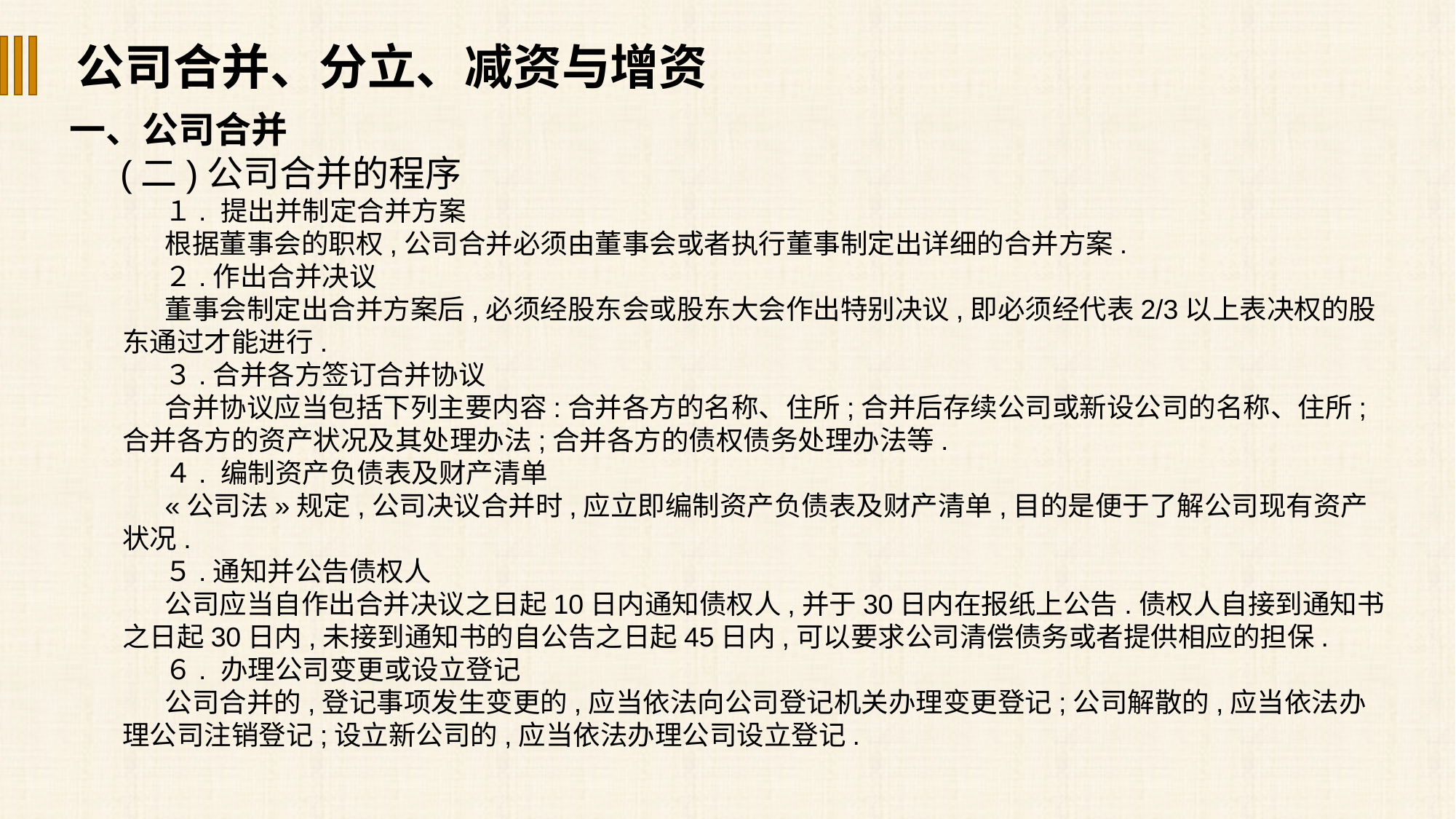

公司合并、分立、减资与增资

一、公司合并
     (二)公司合并的程序
１. 提出并制定合并方案
根据董事会的职权,公司合并必须由董事会或者执行董事制定出详细的合并方案.
２.作出合并决议
董事会制定出合并方案后,必须经股东会或股东大会作出特别决议,即必须经代表2/3以上表决权的股东通过才能进行.
３.合并各方签订合并协议
合并协议应当包括下列主要内容:合并各方的名称、住所;合并后存续公司或新设公司的名称、住所;合并各方的资产状况及其处理办法;合并各方的债权债务处理办法等.
４. 编制资产负债表及财产清单
«公司法»规定,公司决议合并时,应立即编制资产负债表及财产清单,目的是便于了解公司现有资产状况.
５.通知并公告债权人
公司应当自作出合并决议之日起10日内通知债权人,并于30日内在报纸上公告.债权人自接到通知书之日起30日内,未接到通知书的自公告之日起45日内,可以要求公司清偿债务或者提供相应的担保.
６. 办理公司变更或设立登记
公司合并的,登记事项发生变更的,应当依法向公司登记机关办理变更登记;公司解散的,应当依法办理公司注销登记;设立新公司的,应当依法办理公司设立登记.